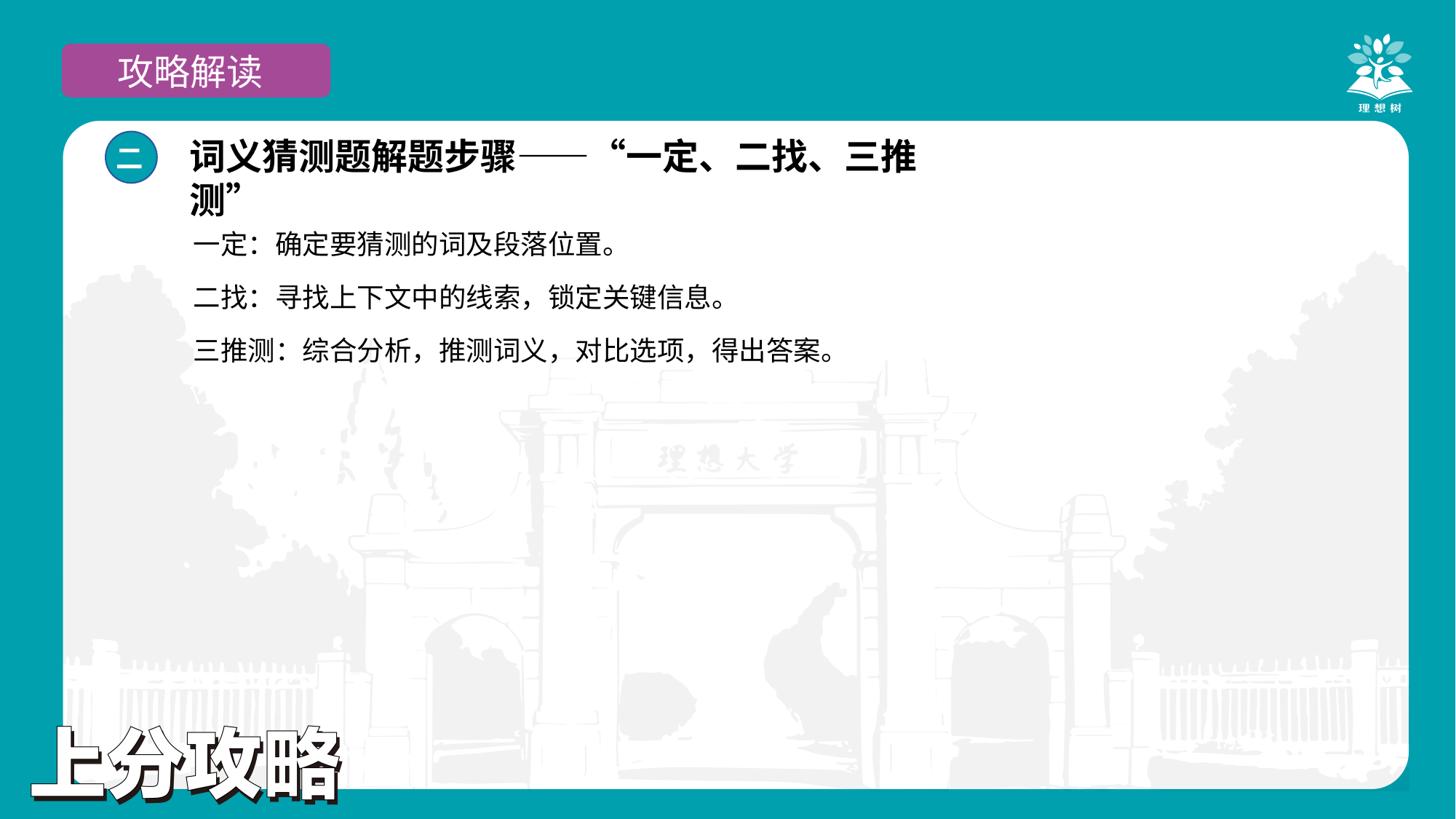

攻略解读
词义猜测题解题步骤——“一定、二找、三推测”

二
一定：确定要猜测的词及段落位置。
二找：寻找上下文中的线索，锁定关键信息。
三推测：综合分析，推测词义，对比选项，得出答案。